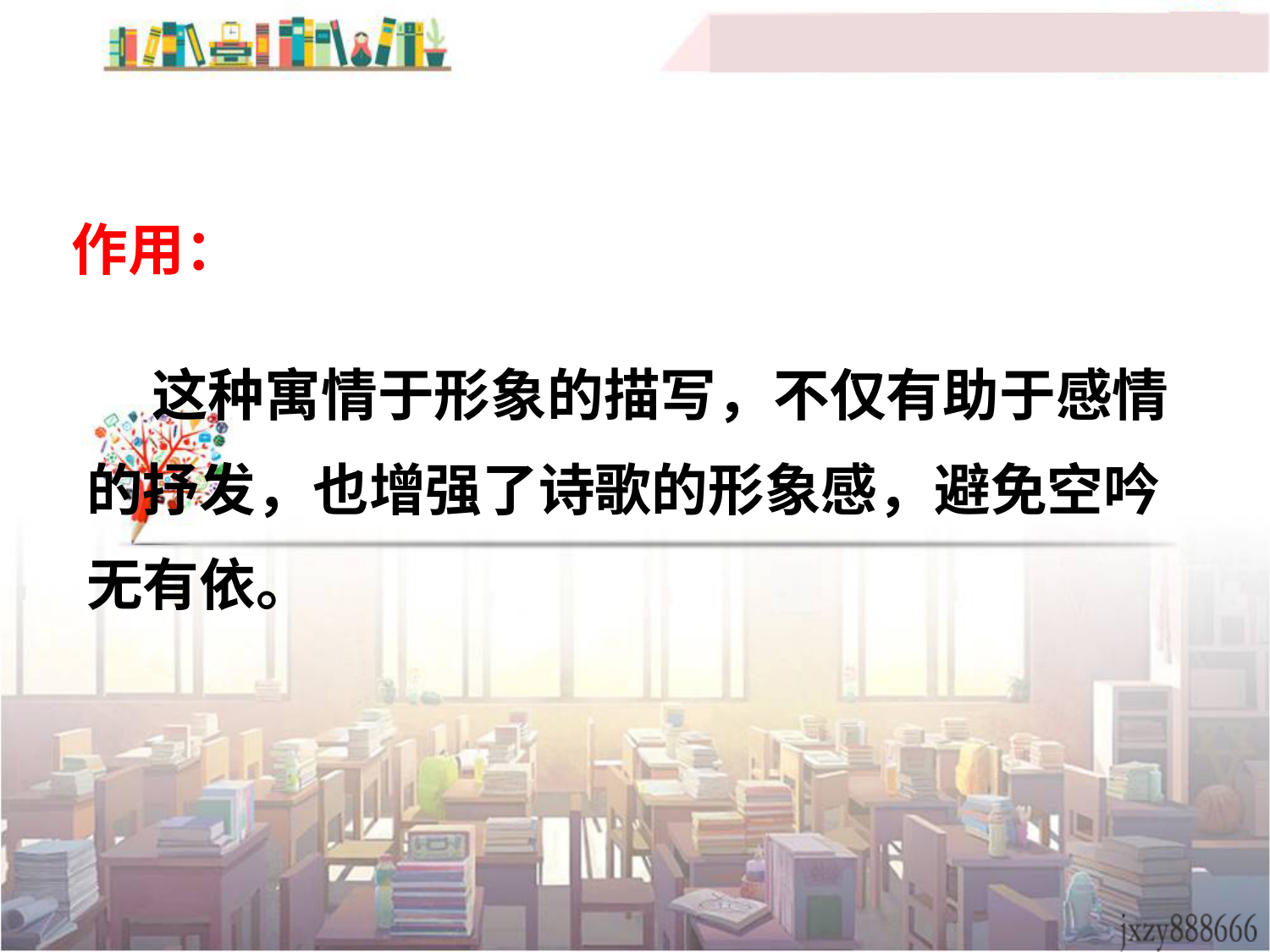

作用：
    这种寓情于形象的描写，不仅有助于感情的抒发，也增强了诗歌的形象感，避免空吟无有依。